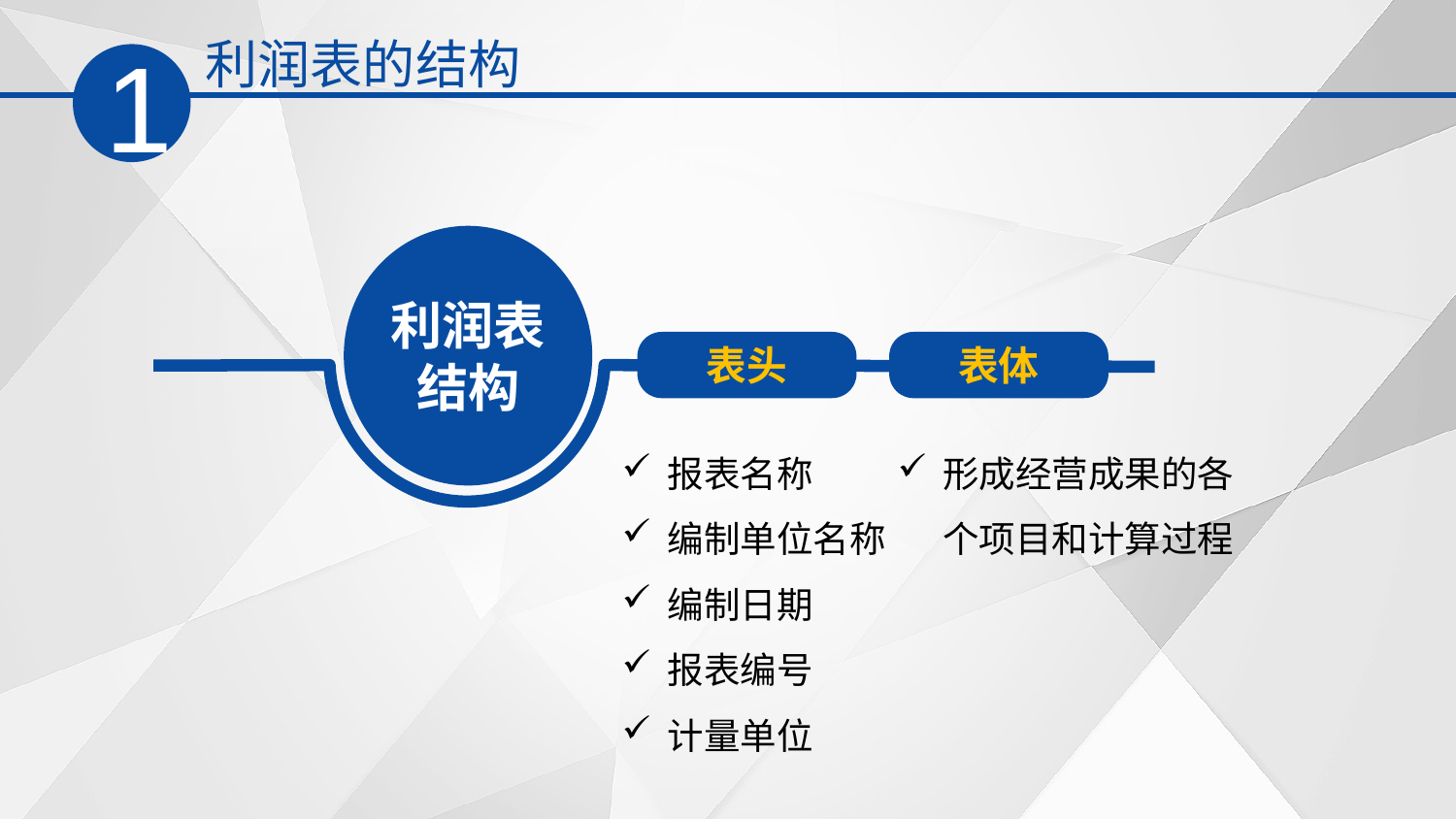

利润表的结构
1

利润表结构
表头
表体

形成经营成果的各个项目和计算过程
报表名称
编制单位名称
编制日期
报表编号
计量单位